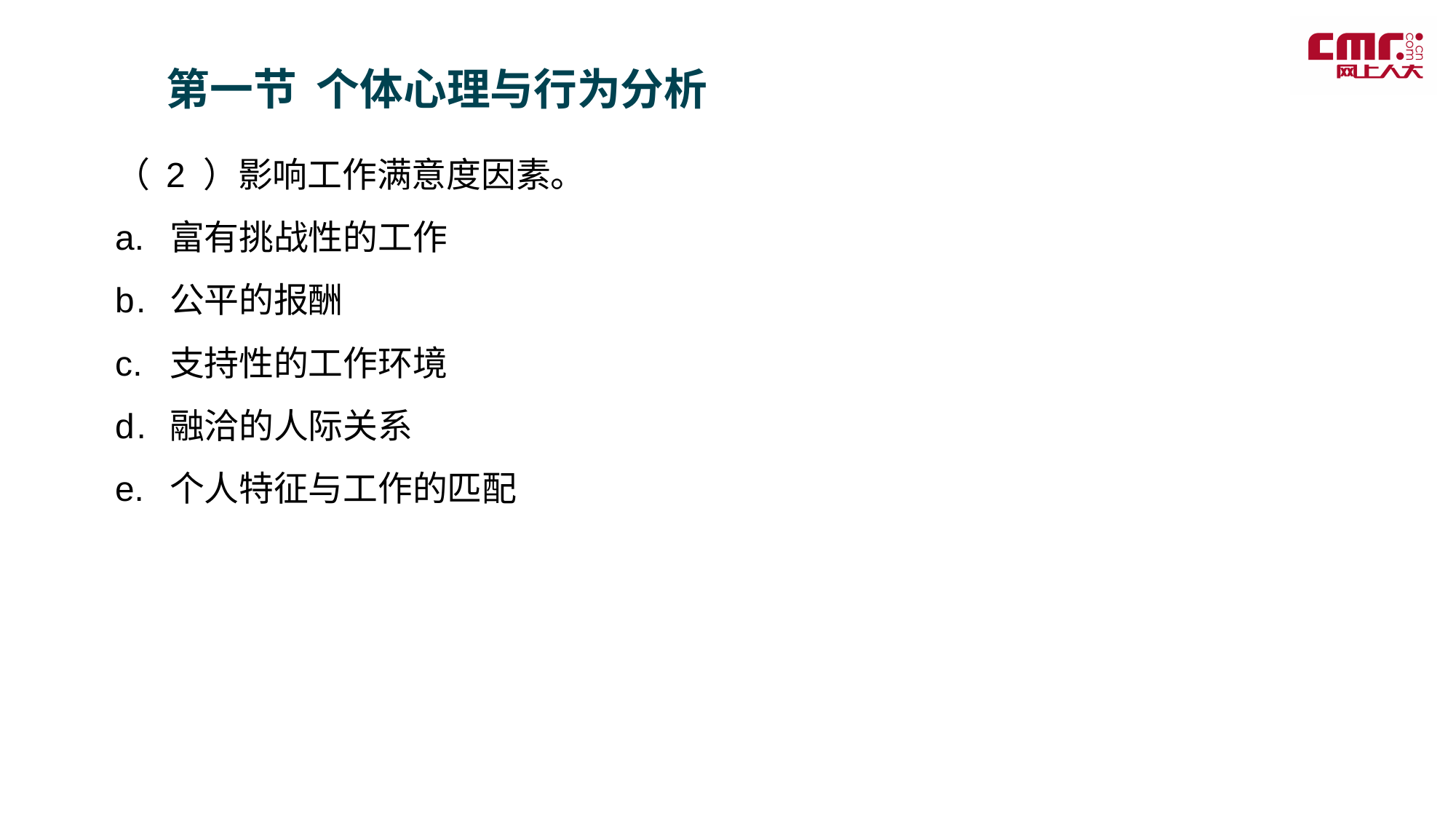

第一节  个体心理与行为分析
（ 2 ）影响工作满意度因素。
富有挑战性的工作
公平的报酬
支持性的工作环境
融洽的人际关系
个人特征与工作的匹配